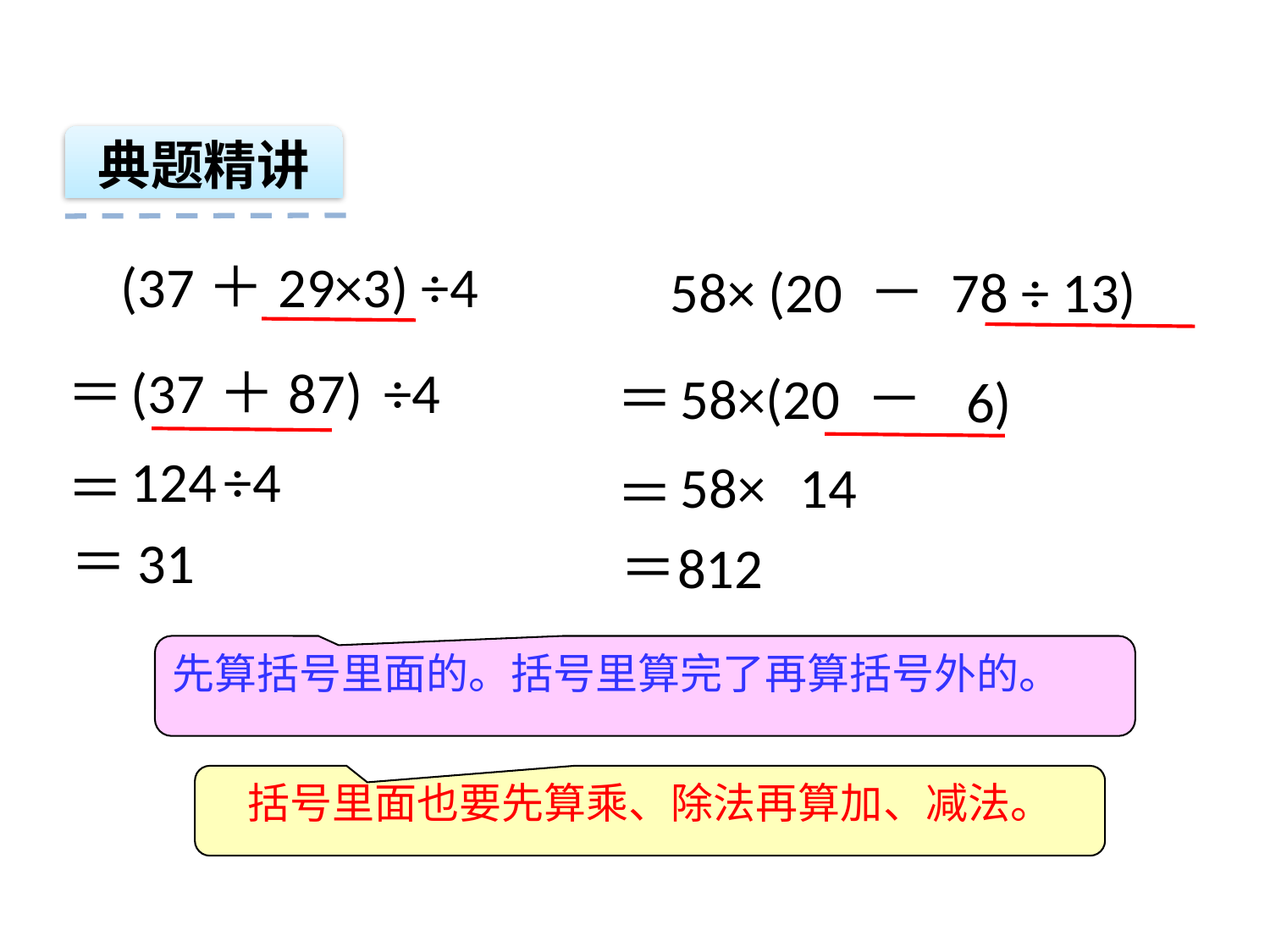

典题精讲
(37＋29×3) ÷4
58× (20 － 78 ÷ 13)

＝
(37＋87)
÷4
＝
58×(20 －
6)

124
÷4
58×
14
＝
＝
＝
31
＝
812
先算括号里面的。括号里算完了再算括号外的。
括号里面也要先算乘、除法再算加、减法。